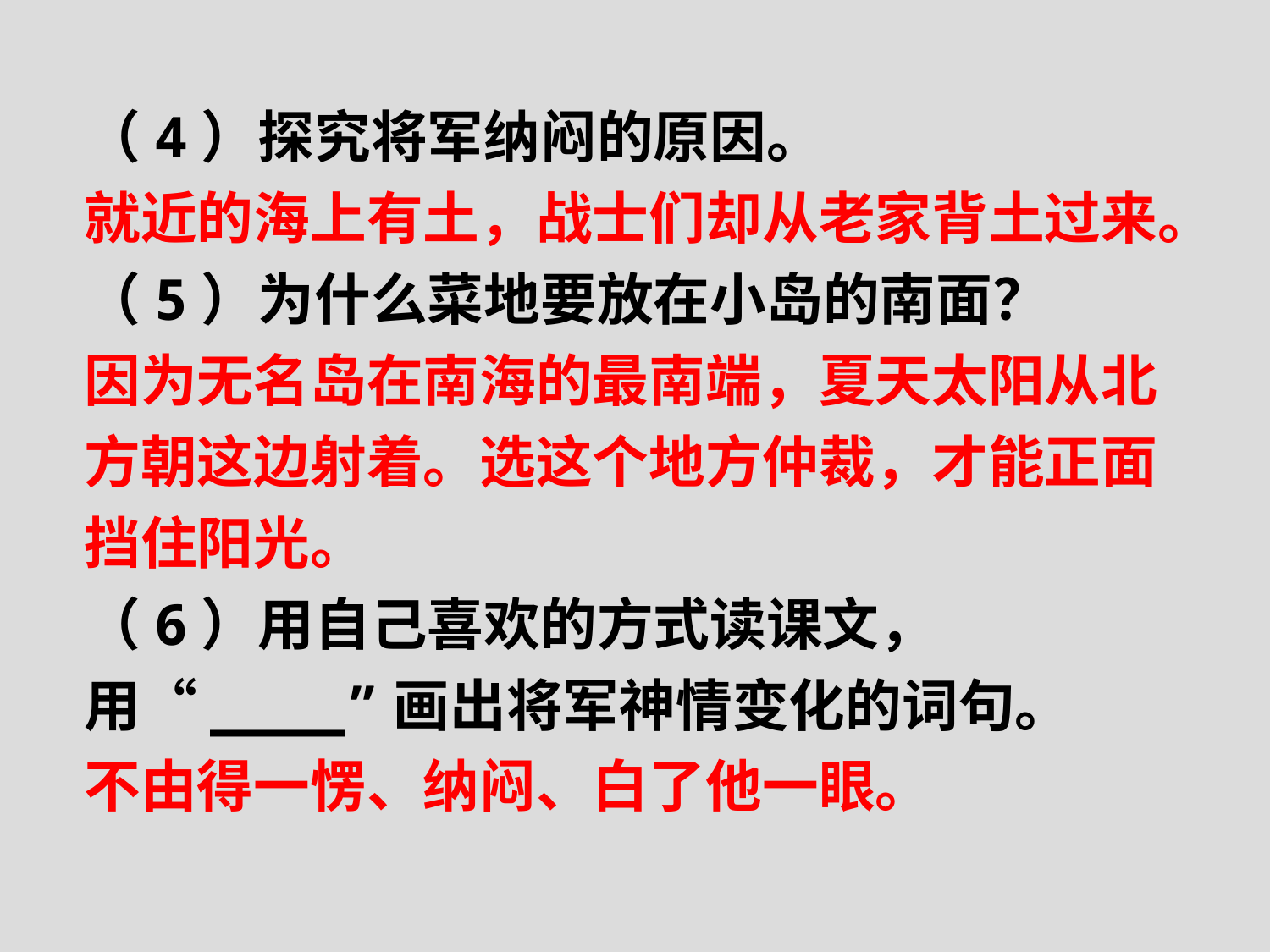

（4）探究将军纳闷的原因。
就近的海上有土，战士们却从老家背土过来。
（5）为什么菜地要放在小岛的南面？
因为无名岛在南海的最南端，夏天太阳从北方朝这边射着。选这个地方仲裁，才能正面挡住阳光。
（6）用自己喜欢的方式读课文，用“____”画出将军神情变化的词句。
不由得一愣、纳闷、白了他一眼。